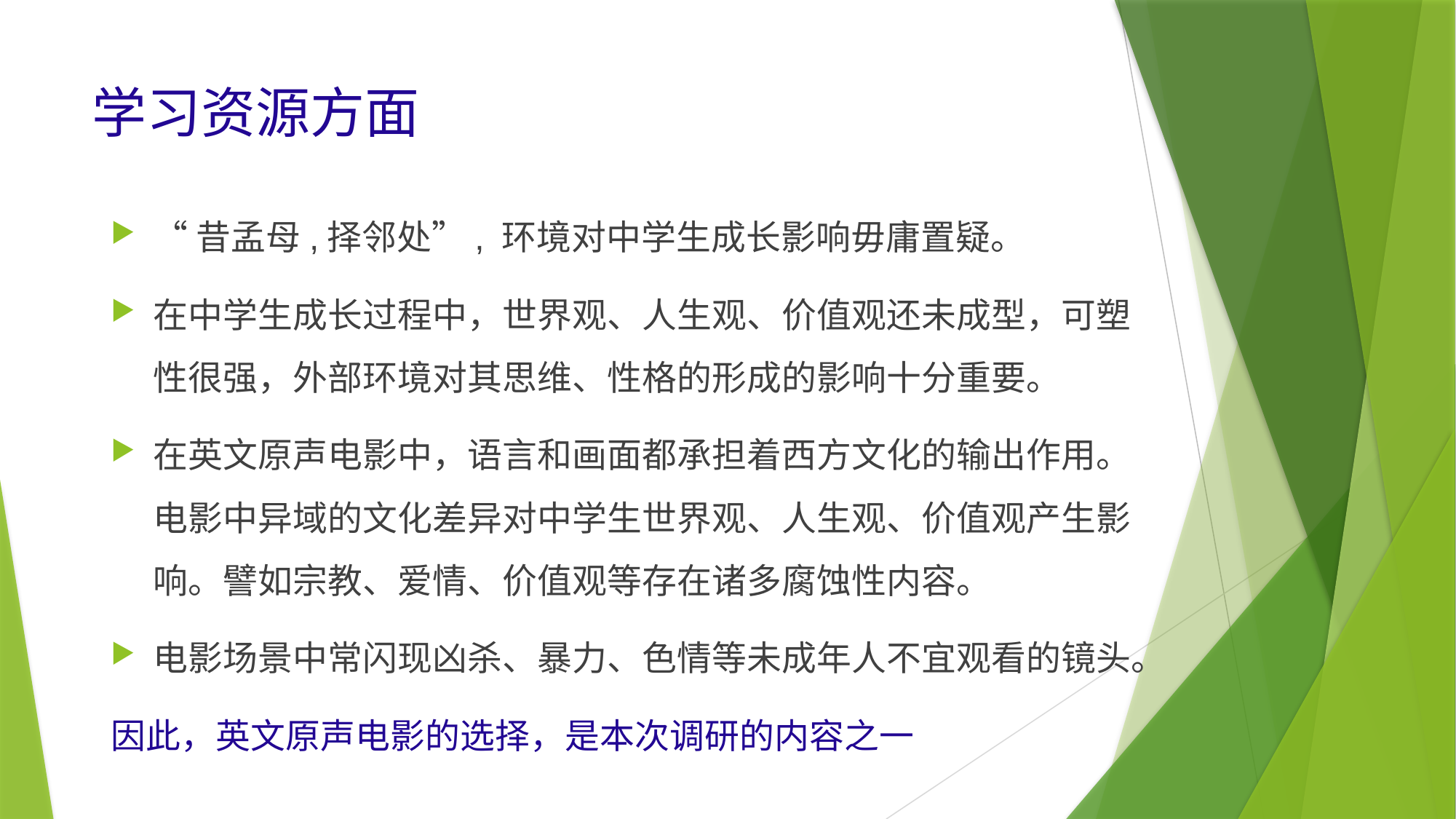

# 学习资源方面
“昔孟母,择邻处”, 环境对中学生成长影响毋庸置疑。
在中学生成长过程中，世界观、人生观、价值观还未成型，可塑性很强，外部环境对其思维、性格的形成的影响十分重要。
在英文原声电影中，语言和画面都承担着西方文化的输出作用。电影中异域的文化差异对中学生世界观、人生观、价值观产生影响。譬如宗教、爱情、价值观等存在诸多腐蚀性内容。
电影场景中常闪现凶杀、暴力、色情等未成年人不宜观看的镜头。
因此，英文原声电影的选择，是本次调研的内容之一